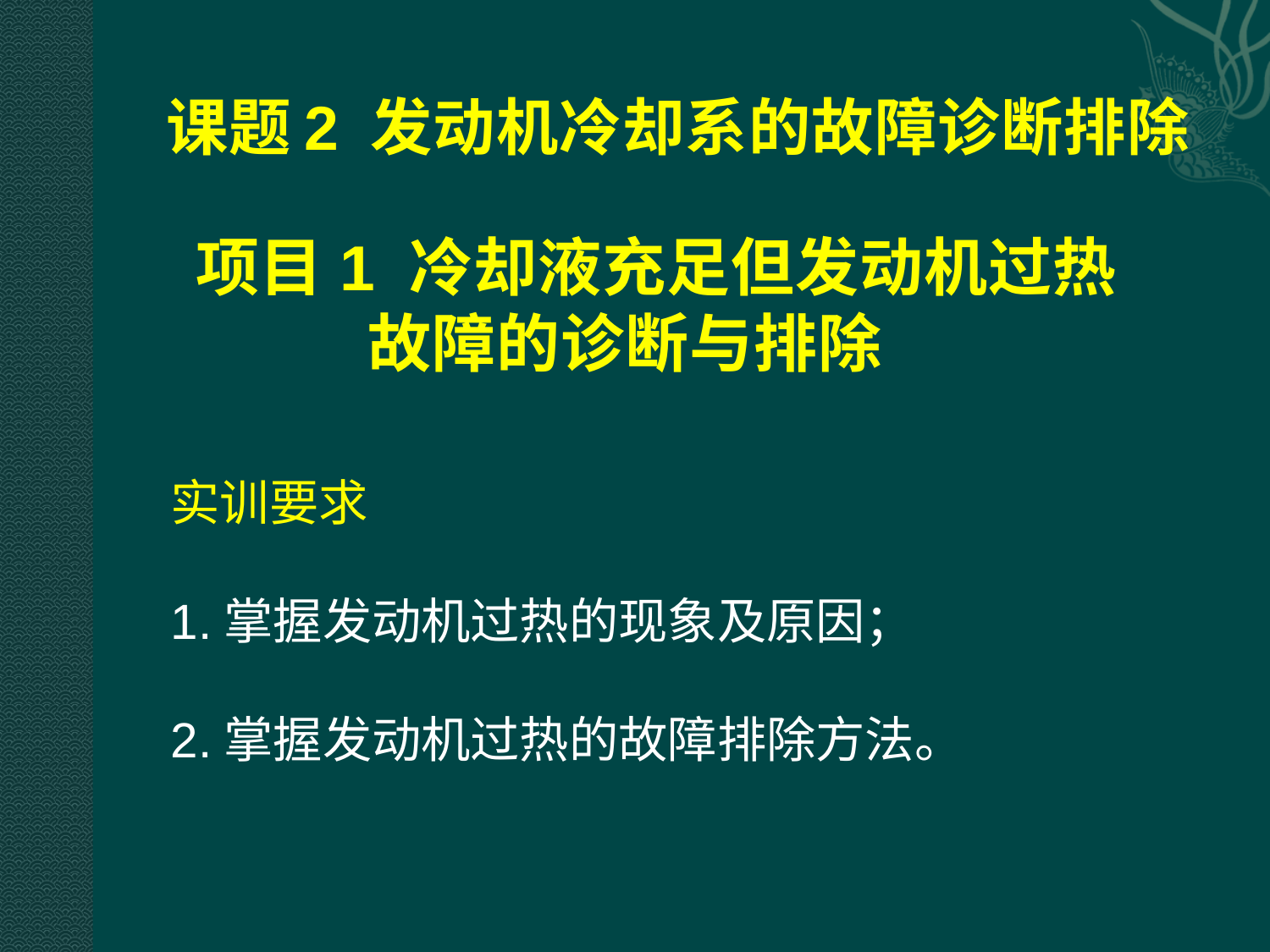

# 课题2 发动机冷却系的故障诊断排除
项目1 冷却液充足但发动机过热故障的诊断与排除
实训要求
1.掌握发动机过热的现象及原因；
2.掌握发动机过热的故障排除方法。